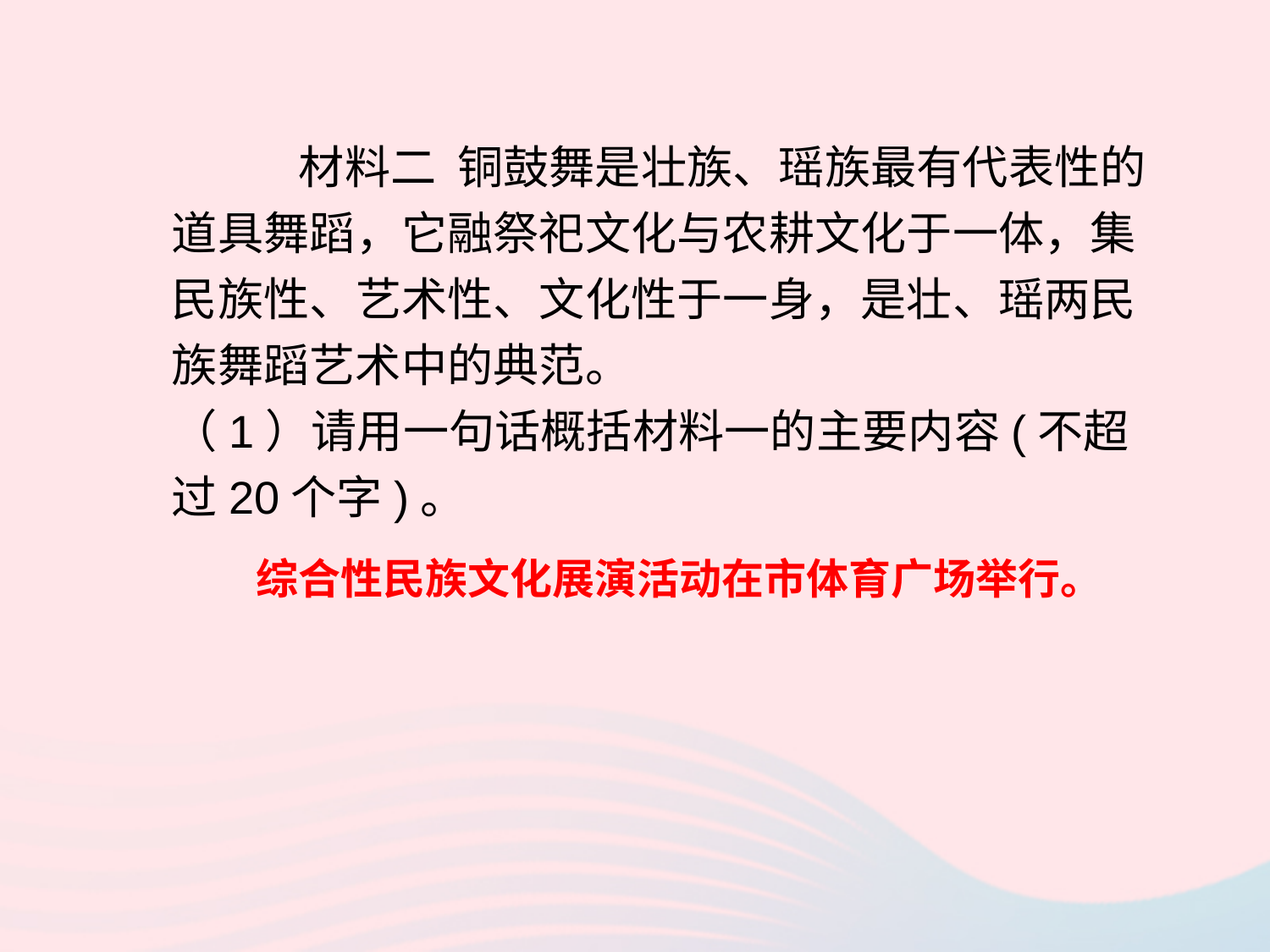

材料二  铜鼓舞是壮族、瑶族最有代表性的道具舞蹈，它融祭祀文化与农耕文化于一体，集民族性、艺术性、文化性于一身，是壮、瑶两民族舞蹈艺术中的典范。
（1）请用一句话概括材料一的主要内容(不超过20个字)。
综合性民族文化展演活动在市体育广场举行。